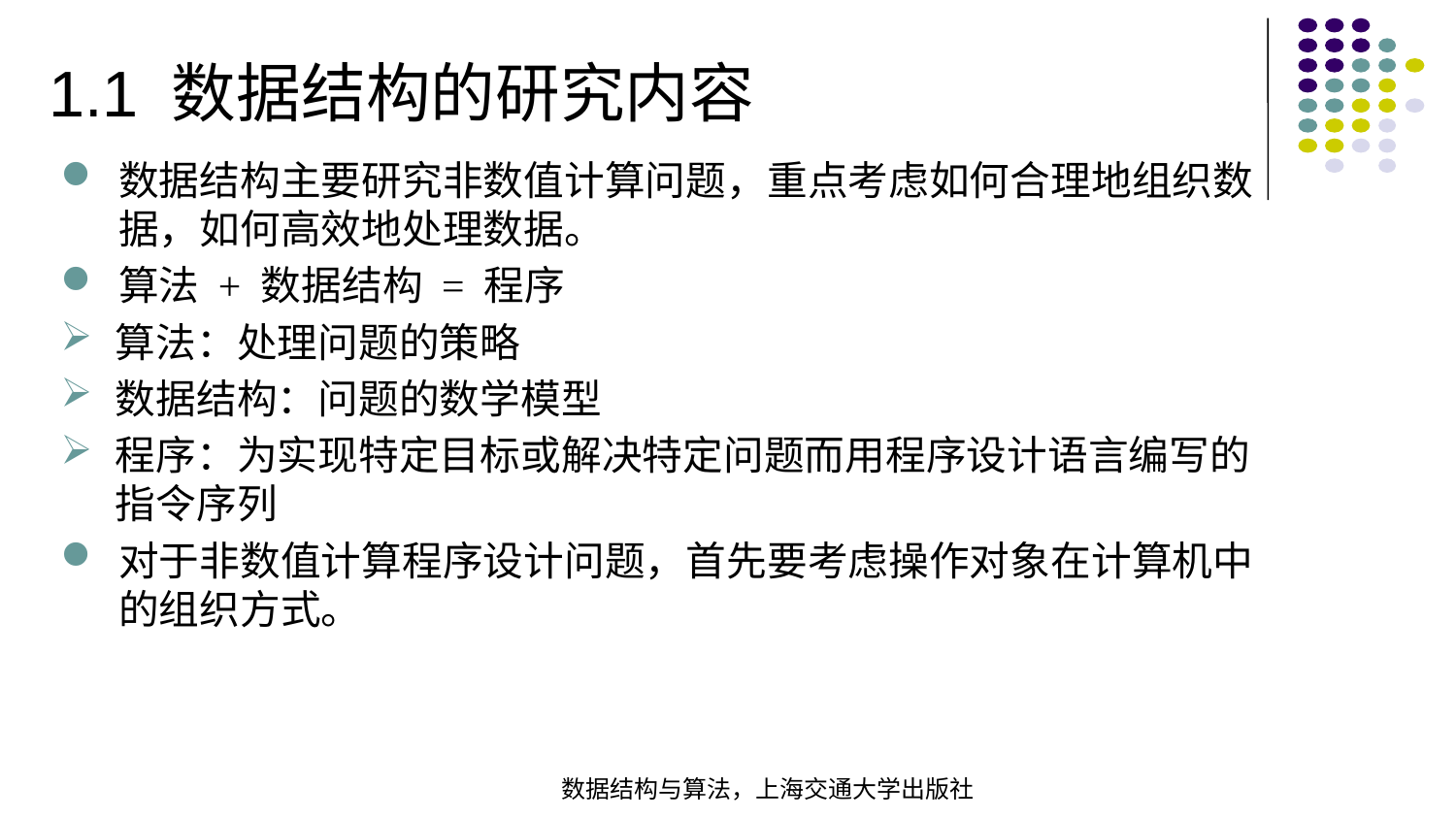

1.1 数据结构的研究内容
数据结构主要研究非数值计算问题，重点考虑如何合理地组织数据，如何高效地处理数据。
算法 + 数据结构 = 程序
算法：处理问题的策略
数据结构：问题的数学模型
程序：为实现特定目标或解决特定问题而用程序设计语言编写的指令序列
对于非数值计算程序设计问题，首先要考虑操作对象在计算机中的组织方式。